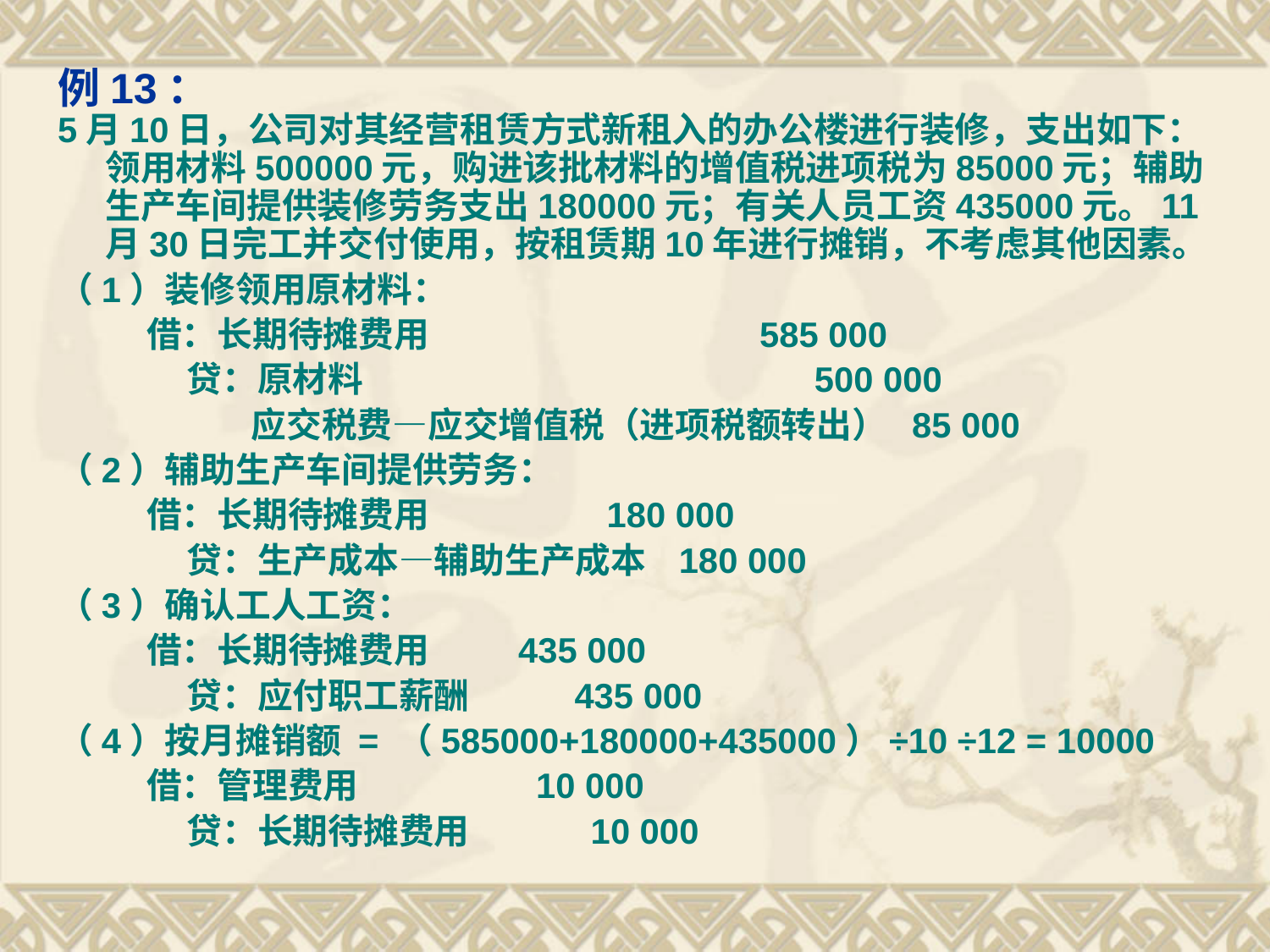

# 例13：
5月10日，公司对其经营租赁方式新租入的办公楼进行装修，支出如下：领用材料500000元，购进该批材料的增值税进项税为85000元；辅助生产车间提供装修劳务支出180000元；有关人员工资435000元。11月30日完工并交付使用，按租赁期10年进行摊销，不考虑其他因素。
（1）装修领用原材料：
          借：长期待摊费用                                        585 000
               贷：原材料                                                       500 000
                       应交税费—应交增值税（进项税额转出）  85 000
（2）辅助生产车间提供劳务：
          借：长期待摊费用                     180 000
               贷：生产成本—辅助生产成本   180 000
（3）确认工人工资：
          借：长期待摊费用          435 000
               贷：应付职工薪酬            435 000
（4）按月摊销额 = （585000+180000+435000）÷10 ÷12 = 10000
          借：管理费用                     10 000
               贷：长期待摊费用              10 000